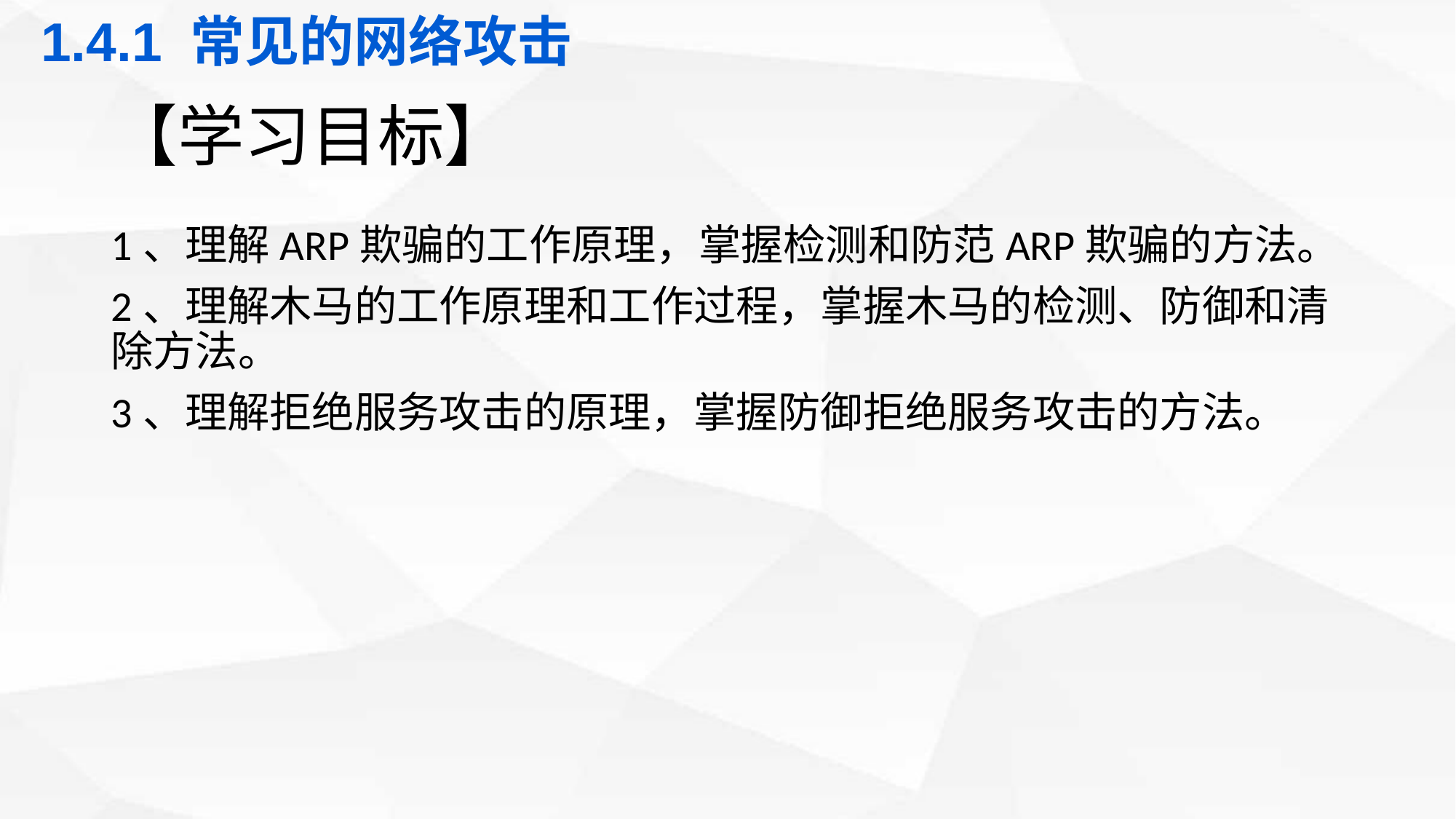

1.4.1 常见的网络攻击
# 【学习目标】
1、理解ARP欺骗的工作原理，掌握检测和防范ARP欺骗的方法。
2、理解木马的工作原理和工作过程，掌握木马的检测、防御和清除方法。
3、理解拒绝服务攻击的原理，掌握防御拒绝服务攻击的方法。